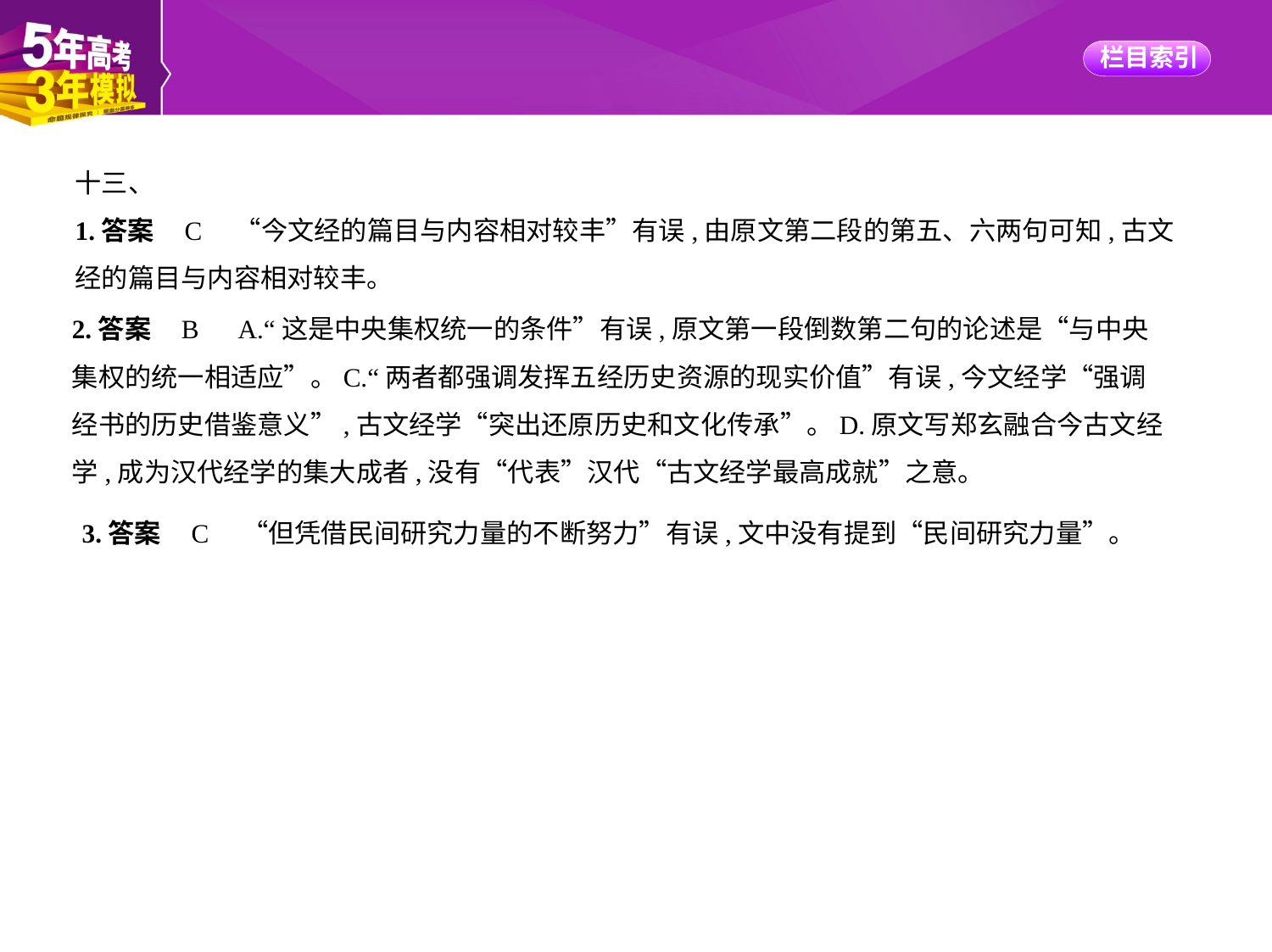

十三、
1.答案    C　“今文经的篇目与内容相对较丰”有误,由原文第二段的第五、六两句可知,古文
经的篇目与内容相对较丰。
2.答案    B　A.“这是中央集权统一的条件”有误,原文第一段倒数第二句的论述是“与中央
集权的统一相适应”。C.“两者都强调发挥五经历史资源的现实价值”有误,今文经学“强调
经书的历史借鉴意义”,古文经学“突出还原历史和文化传承”。D.原文写郑玄融合今古文经
学,成为汉代经学的集大成者,没有“代表”汉代“古文经学最高成就”之意。
3.答案    C　“但凭借民间研究力量的不断努力”有误,文中没有提到“民间研究力量”。